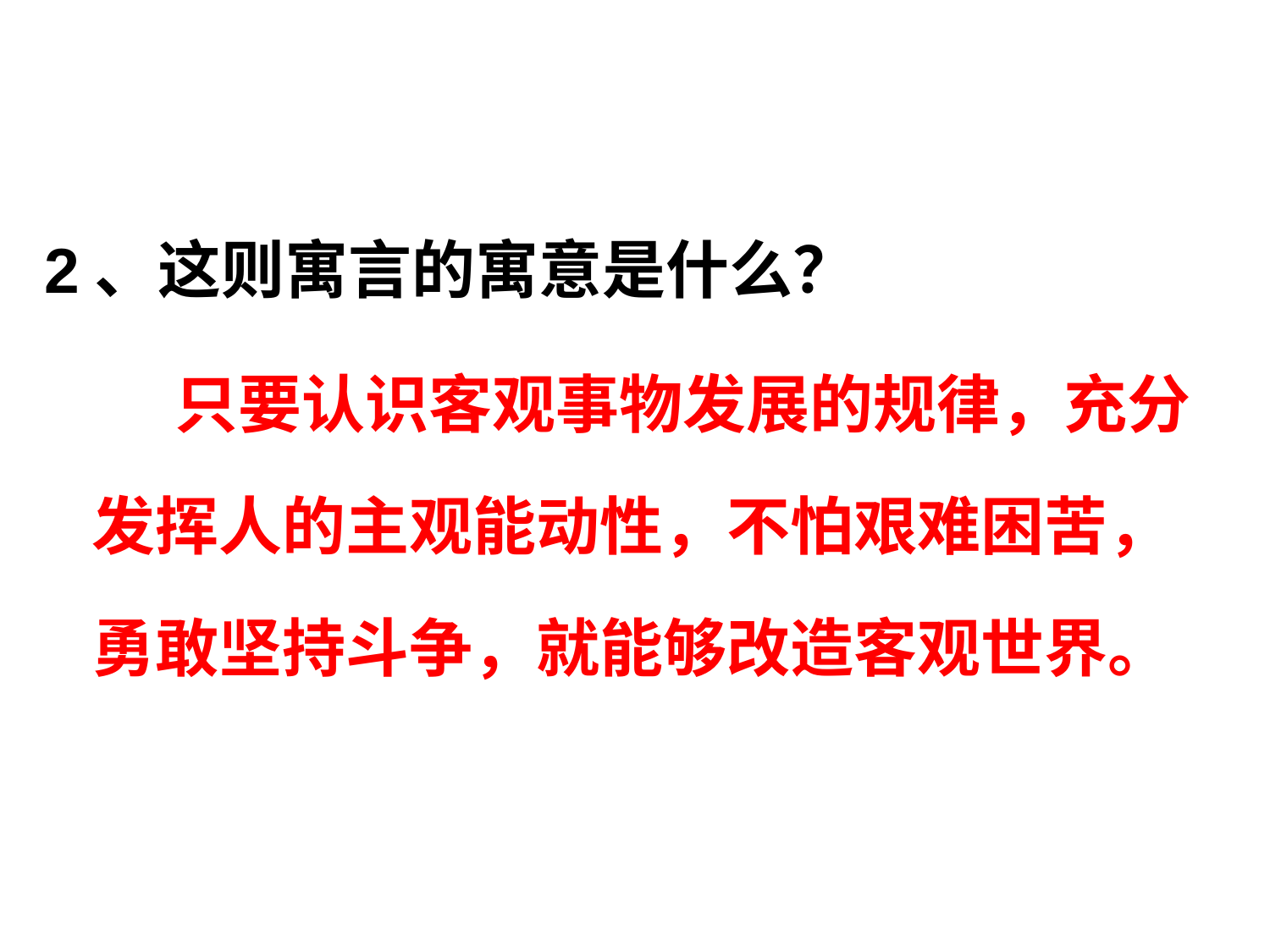

#
2、这则寓言的寓意是什么？
        只要认识客观事物发展的规律，充分发挥人的主观能动性，不怕艰难困苦，勇敢坚持斗争，就能够改造客观世界。